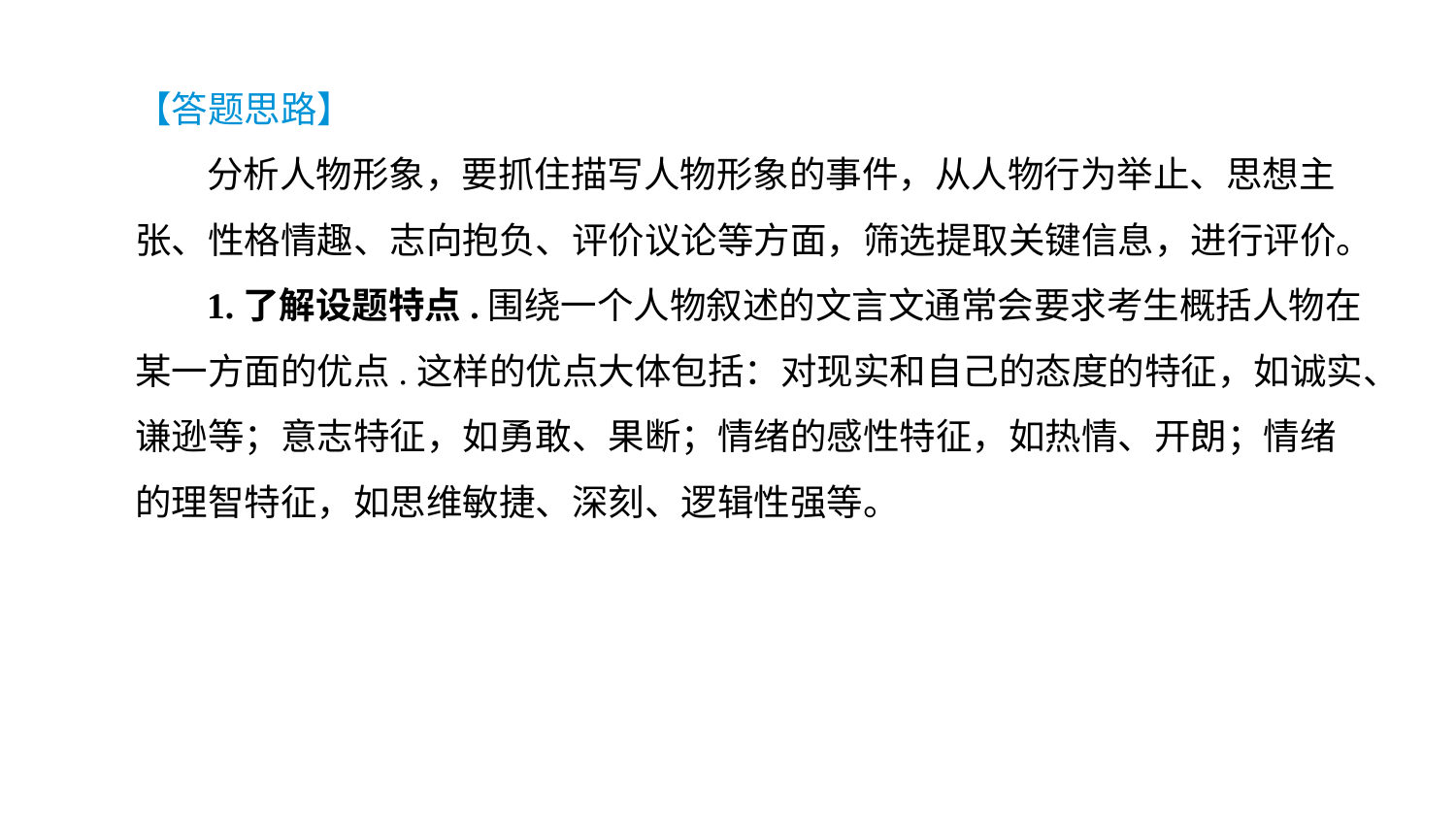

【答题思路】
分析人物形象，要抓住描写人物形象的事件，从人物行为举止、思想主张、性格情趣、志向抱负、评价议论等方面，筛选提取关键信息，进行评价。
1.了解设题特点.围绕一个人物叙述的文言文通常会要求考生概括人物在某一方面的优点.这样的优点大体包括：对现实和自己的态度的特征，如诚实、谦逊等；意志特征，如勇敢、果断；情绪的感性特征，如热情、开朗；情绪的理智特征，如思维敏捷、深刻、逻辑性强等。